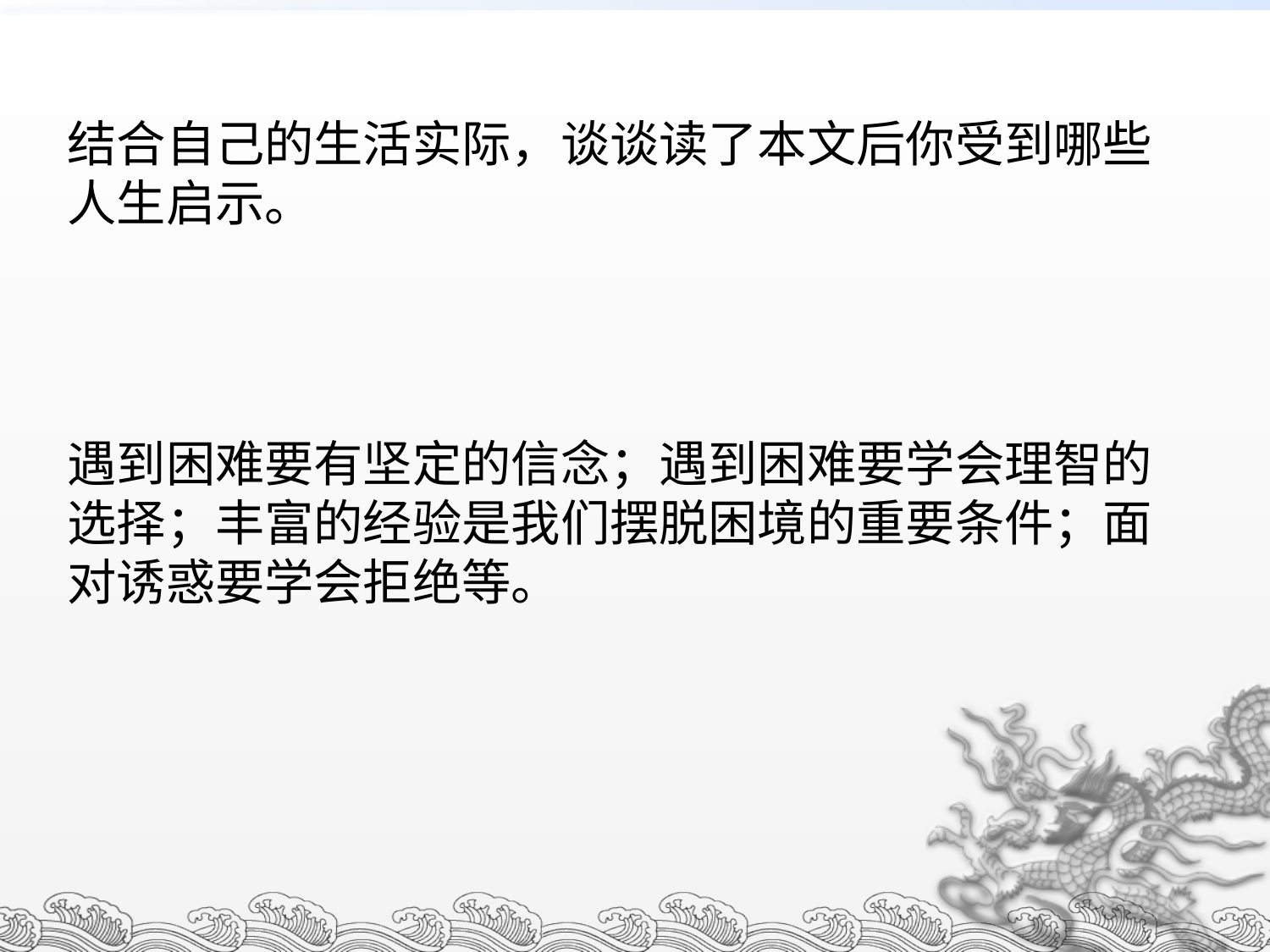

结合自己的生活实际，谈谈读了本文后你受到哪些人生启示。
遇到困难要有坚定的信念；遇到困难要学会理智的选择；丰富的经验是我们摆脱困境的重要条件；面对诱惑要学会拒绝等。